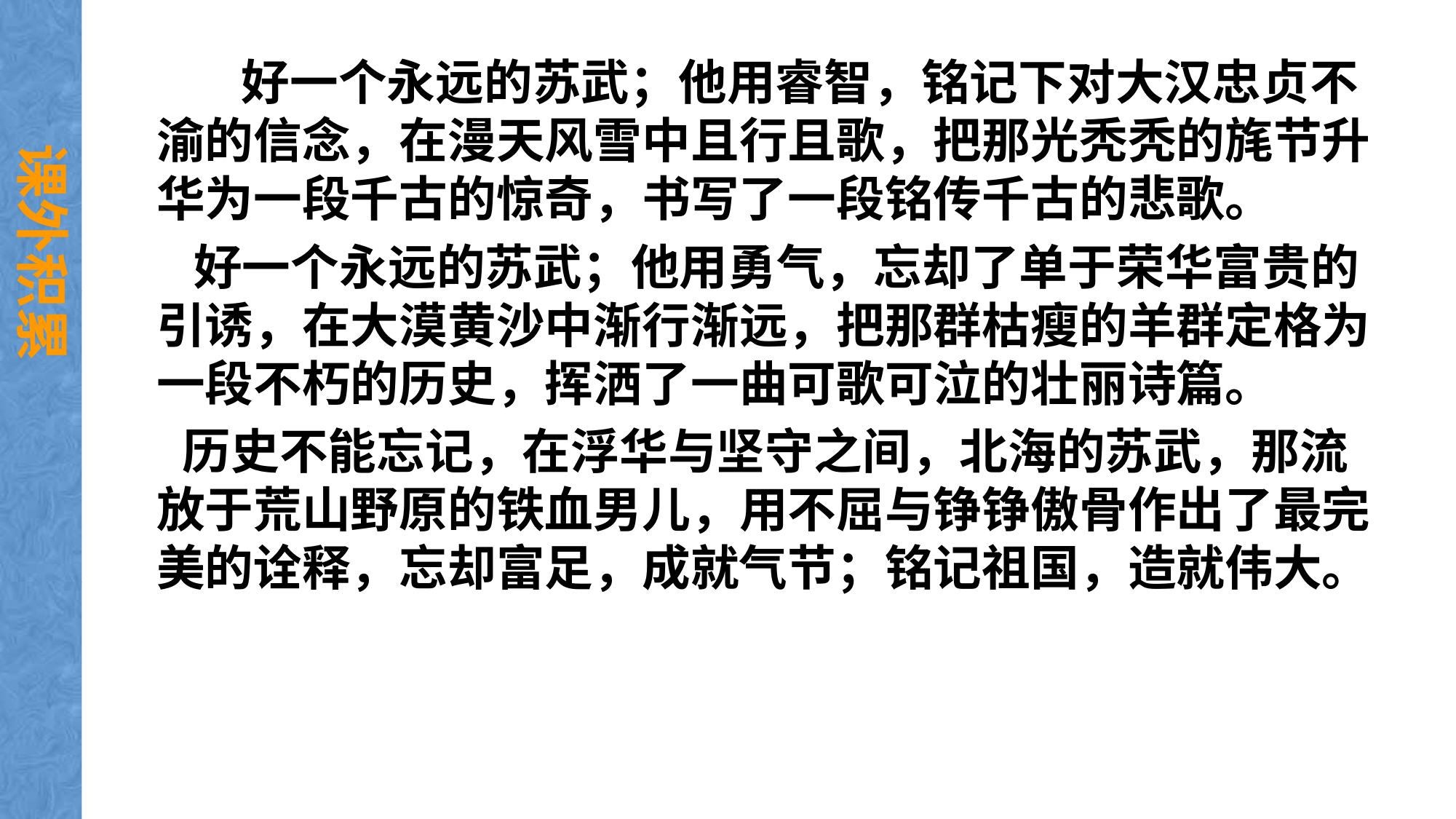

好一个永远的苏武；他用睿智，铭记下对大汉忠贞不渝的信念，在漫天风雪中且行且歌，把那光秃秃的旄节升华为一段千古的惊奇，书写了一段铭传千古的悲歌。
      好一个永远的苏武；他用勇气，忘却了单于荣华富贵的引诱，在大漠黄沙中渐行渐远，把那群枯瘦的羊群定格为一段不朽的历史，挥洒了一曲可歌可泣的壮丽诗篇。
     历史不能忘记，在浮华与坚守之间，北海的苏武，那流放于荒山野原的铁血男儿，用不屈与铮铮傲骨作出了最完美的诠释，忘却富足，成就气节；铭记祖国，造就伟大。
课外积累